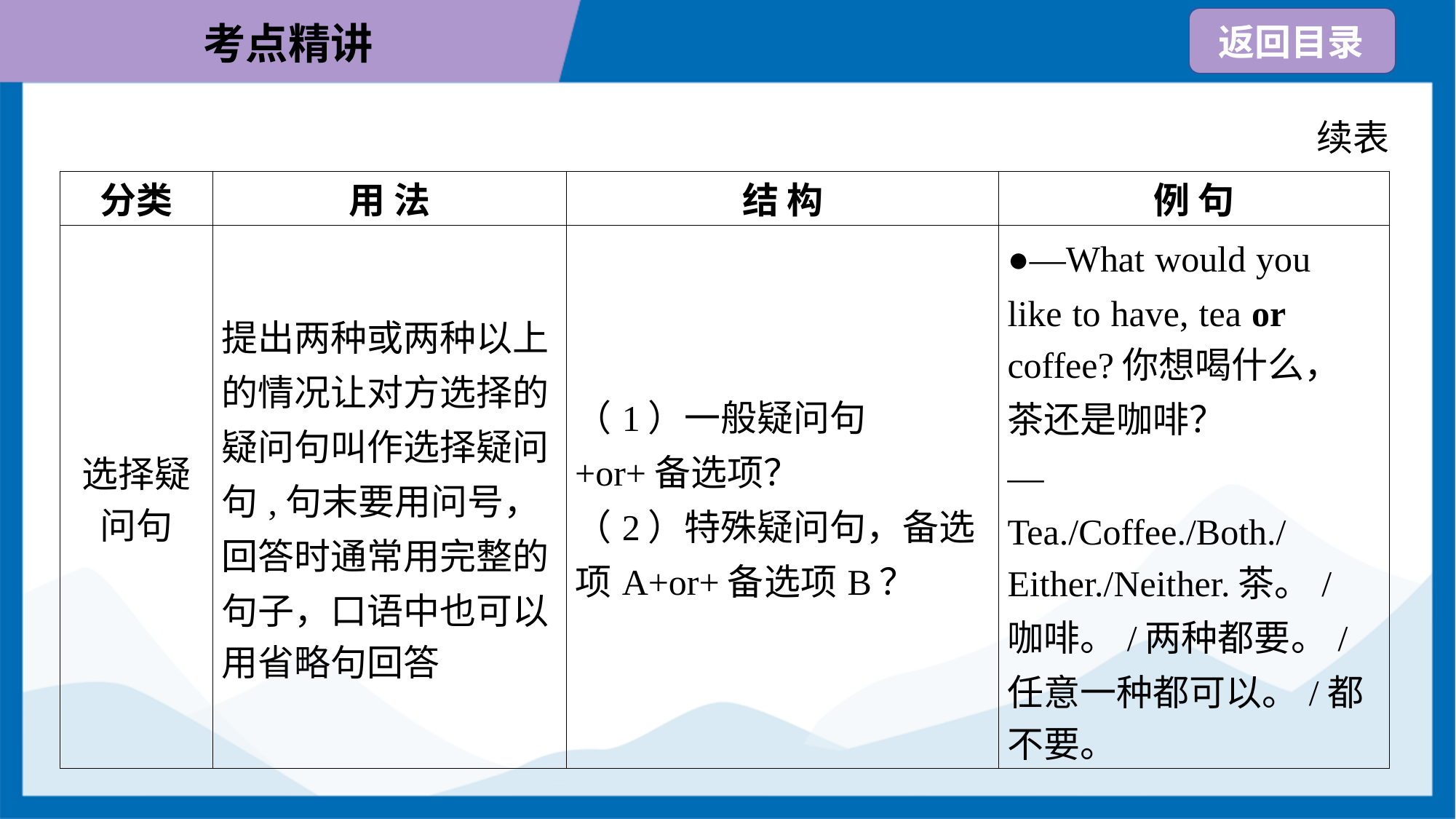

续表
| 分类 | 用 法 | 结 构 | 例 句 |
| --- | --- | --- | --- |
| 选择疑 问句 | 提出两种或两种以上 的情况让对方选择的 疑问句叫作选择疑问 句,句末要用问号， 回答时通常用完整的 句子，口语中也可以 用省略句回答 | （1）一般疑问句+or+备选项？ （2）特殊疑问句，备选项A+or+备选项B？ | ●—What would you like to have, tea or coffee?你想喝什么， 茶还是咖啡？ — Tea./Coffee./Both./ Either./Neither.茶。/ 咖啡。/两种都要。/ 任意一种都可以。/都 不要。 |